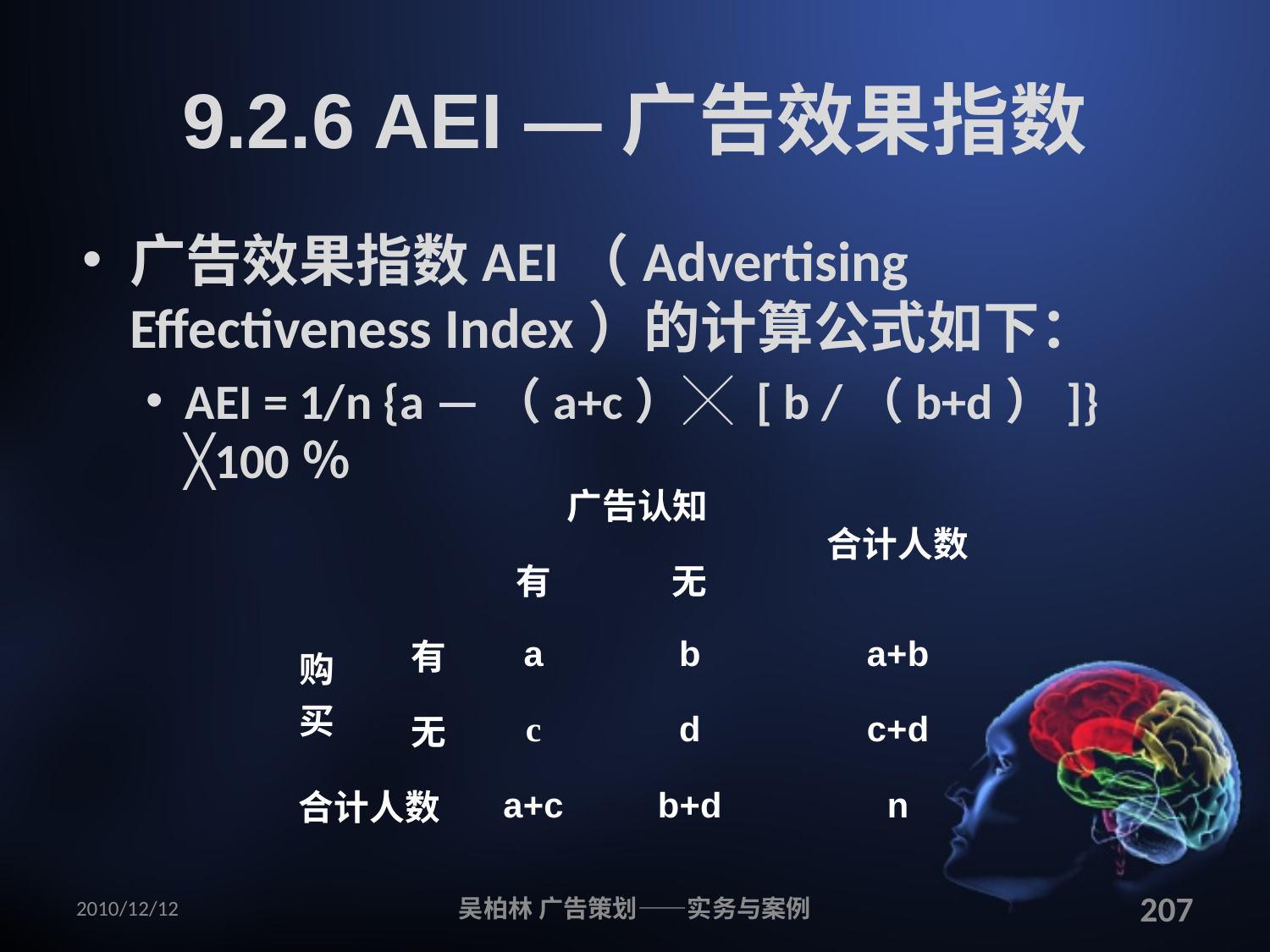

# 9.2.6 AEI —广告效果指数
广告效果指数AEI（Advertising Effectiveness Index）的计算公式如下：
AEI = 1/n {a —（a+c）╳ [ b /（b+d）]} ╳100％

|  |  | 广告认知 |  | 合计人数 |
| --- | --- | --- | --- | --- |
|  |  | 有 | 无 |  |
| 购 买 | 有 | a | b | a+b |
|  | 无 | c | d | c+d |
| 合计人数 |  | a+c | b+d | n |
2010/12/12
吴柏林 广告策划——实务与案例
207